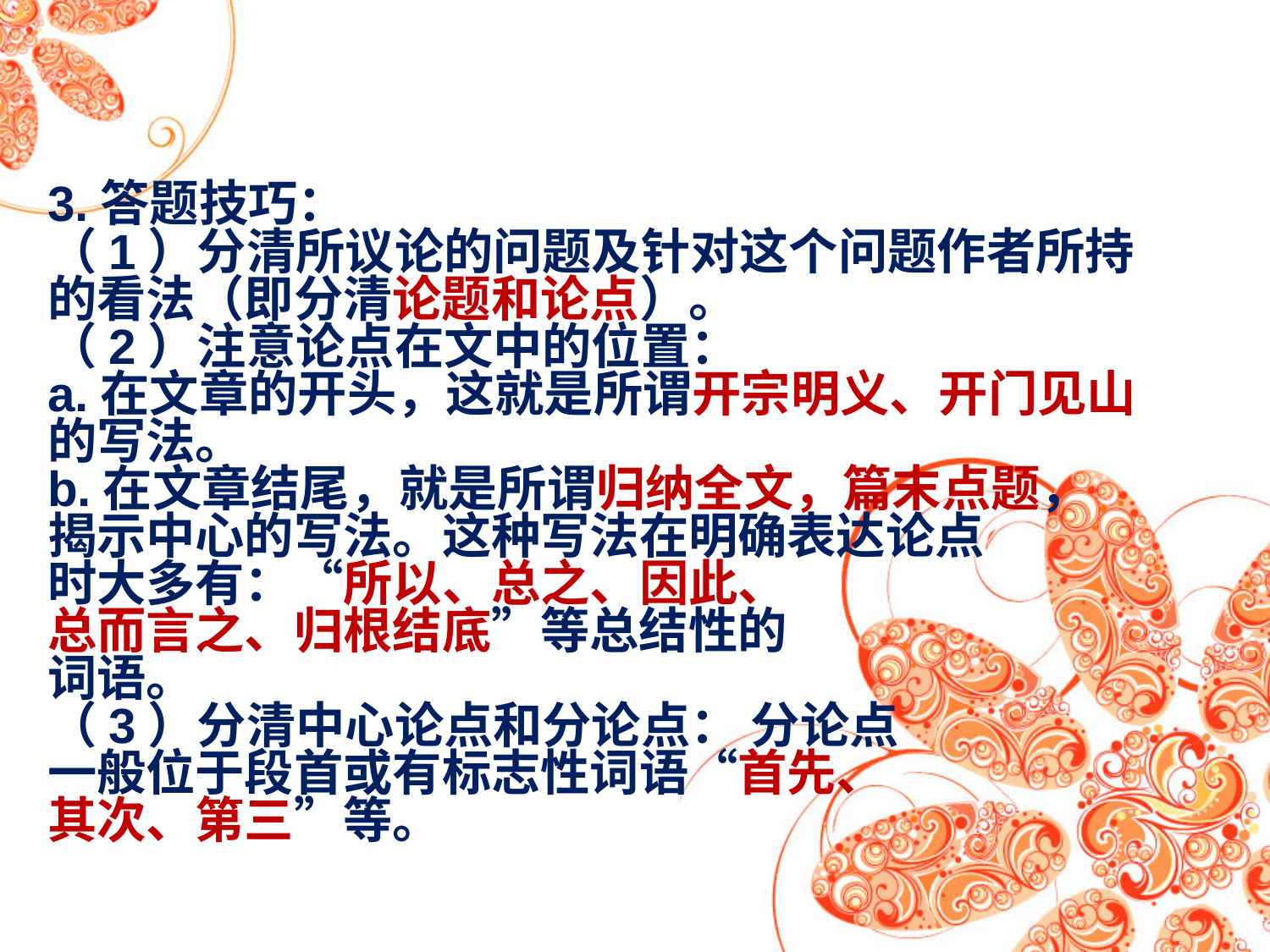

3.答题技巧：
（1）分清所议论的问题及针对这个问题作者所持的看法（即分清论题和论点）。
（2）注意论点在文中的位置：
a.在文章的开头，这就是所谓开宗明义、开门见山的写法。
b.在文章结尾，就是所谓归纳全文，篇末点题，
揭示中心的写法。这种写法在明确表达论点
时大多有：“所以、总之、因此、
总而言之、归根结底”等总结性的
词语。
（3）分清中心论点和分论点： 分论点
一般位于段首或有标志性词语“首先、
其次、第三”等。